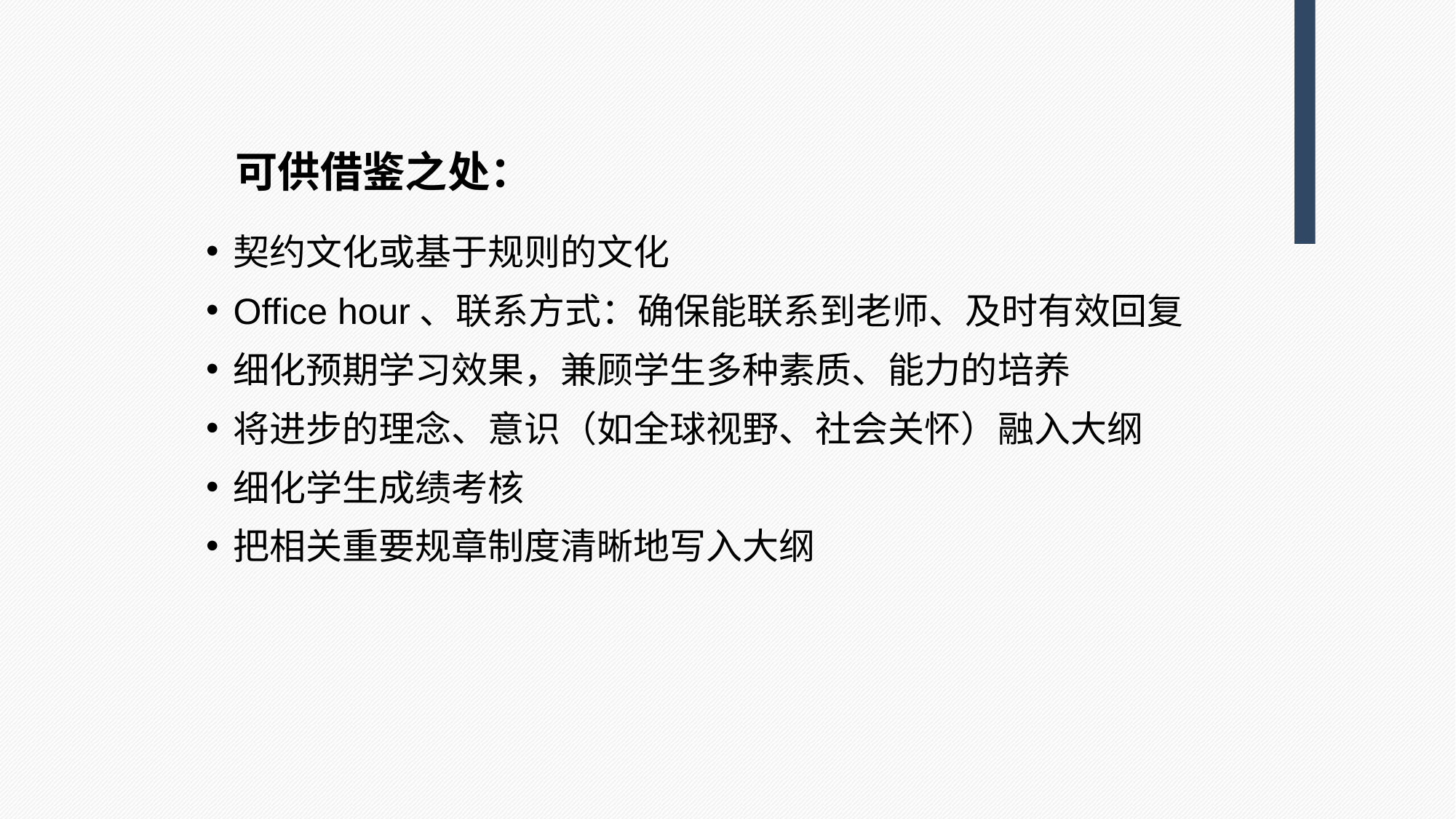

可供借鉴之处：
契约文化或基于规则的文化
Office hour、联系方式：确保能联系到老师、及时有效回复
细化预期学习效果，兼顾学生多种素质、能力的培养
将进步的理念、意识（如全球视野、社会关怀）融入大纲
细化学生成绩考核
把相关重要规章制度清晰地写入大纲